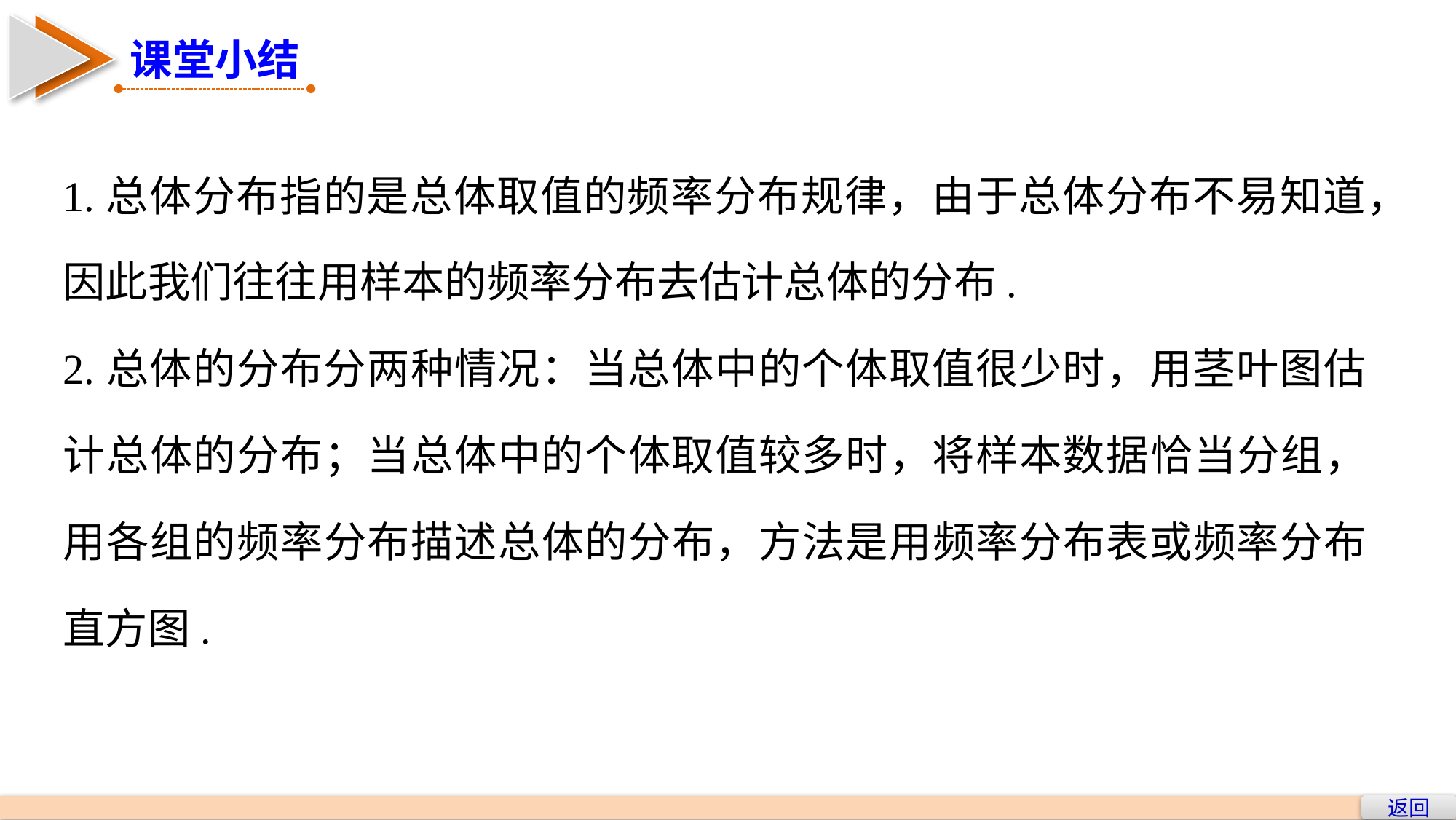

课堂小结
1.总体分布指的是总体取值的频率分布规律，由于总体分布不易知道，因此我们往往用样本的频率分布去估计总体的分布.
2.总体的分布分两种情况：当总体中的个体取值很少时，用茎叶图估计总体的分布；当总体中的个体取值较多时，将样本数据恰当分组，用各组的频率分布描述总体的分布，方法是用频率分布表或频率分布直方图.
返回